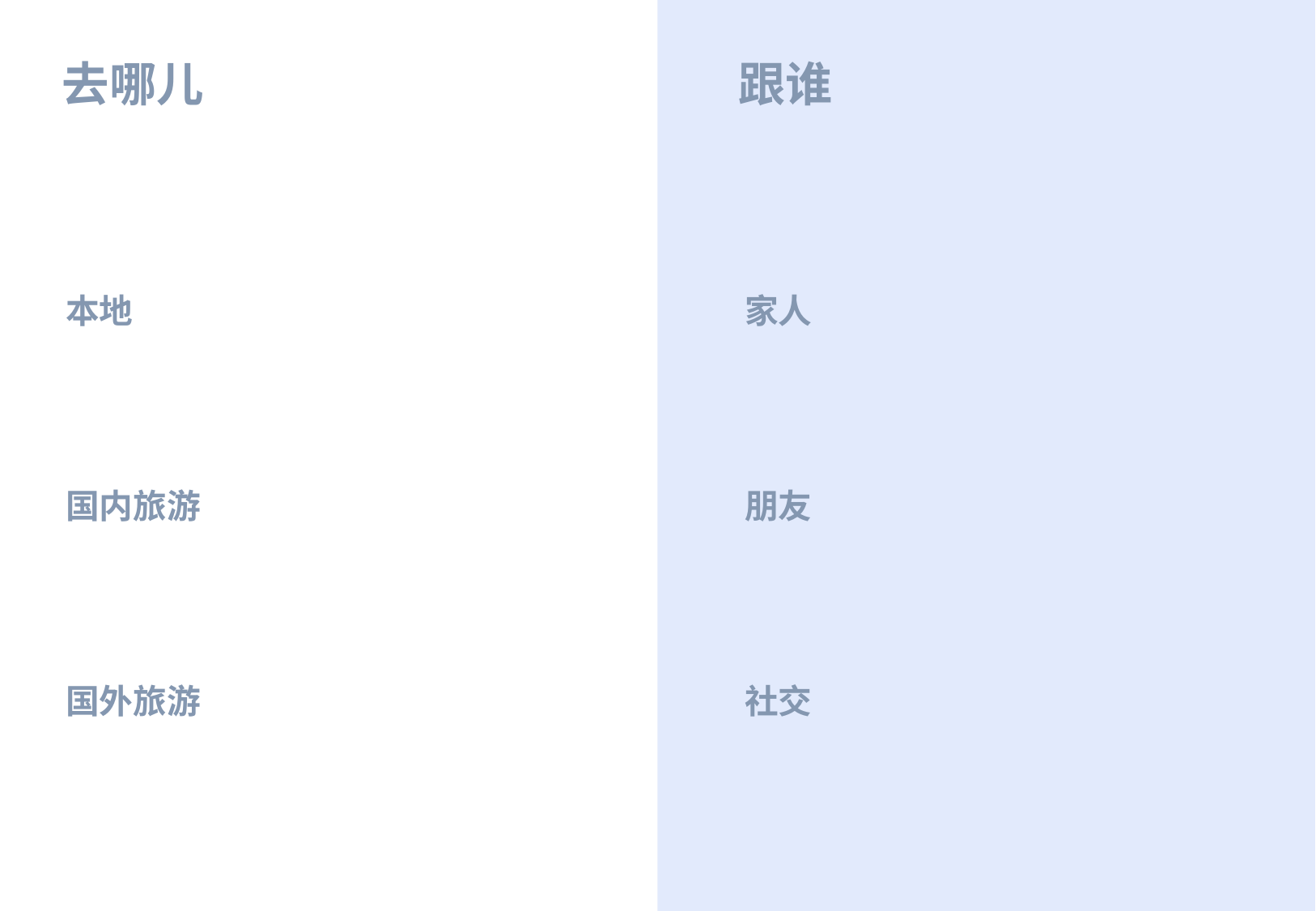

去哪儿
跟谁
本地
家人
国内旅游
朋友
国外旅游
社交